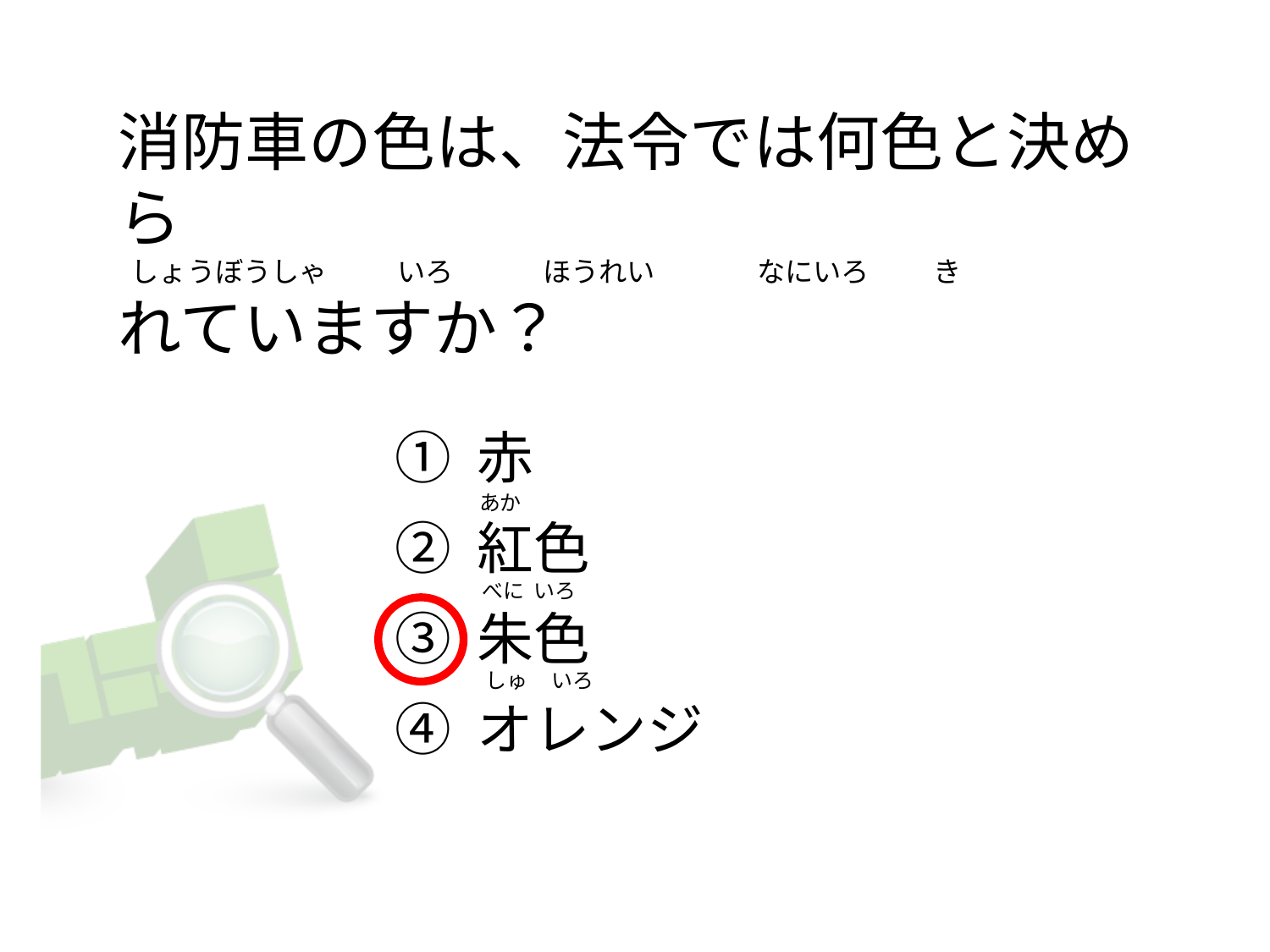

# 消防車の色は、法令では何色と決めら   しょうぼうしゃ           いろ              ほうれい                なにいろ          き れていますか？
① 赤
② 紅色
③ 朱色
④ オレンジ
あか
べに  いろ

 しゅ     いろ